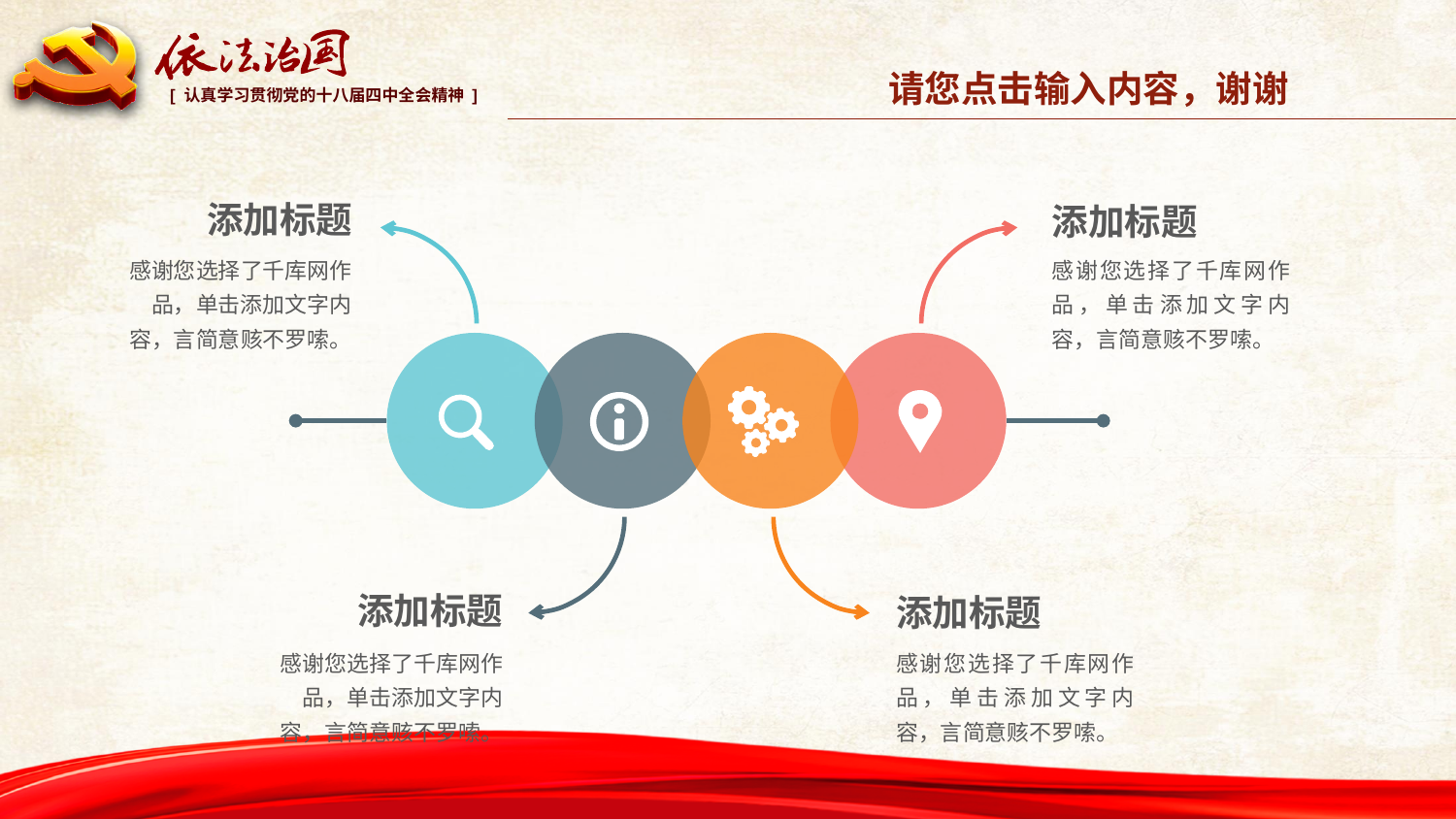

请您点击输入内容，谢谢
添加标题
添加标题

感谢您选择了千库网作品，单击添加文字内容，言简意赅不罗嗦。
感谢您选择了千库网作品，单击添加文字内容，言简意赅不罗嗦。

添加标题
添加标题
感谢您选择了千库网作品，单击添加文字内容，言简意赅不罗嗦。
感谢您选择了千库网作品，单击添加文字内容，言简意赅不罗嗦。